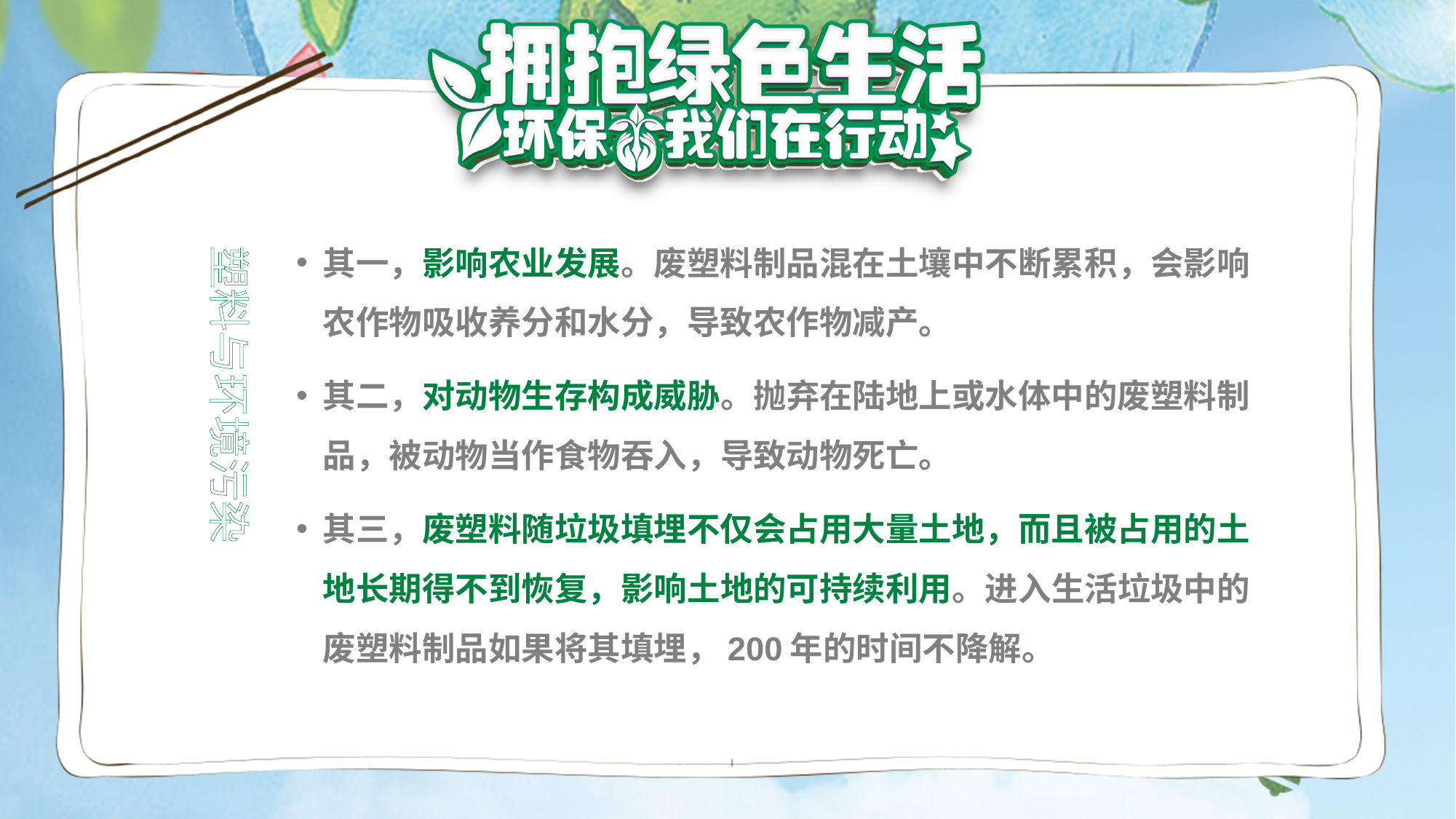

其一，影响农业发展。废塑料制品混在土壤中不断累积，会影响农作物吸收养分和水分，导致农作物减产。
其二，对动物生存构成威胁。抛弃在陆地上或水体中的废塑料制品，被动物当作食物吞入，导致动物死亡。
其三，废塑料随垃圾填埋不仅会占用大量土地，而且被占用的土地长期得不到恢复，影响土地的可持续利用。进入生活垃圾中的废塑料制品如果将其填埋，200年的时间不降解。
塑料与环境污染